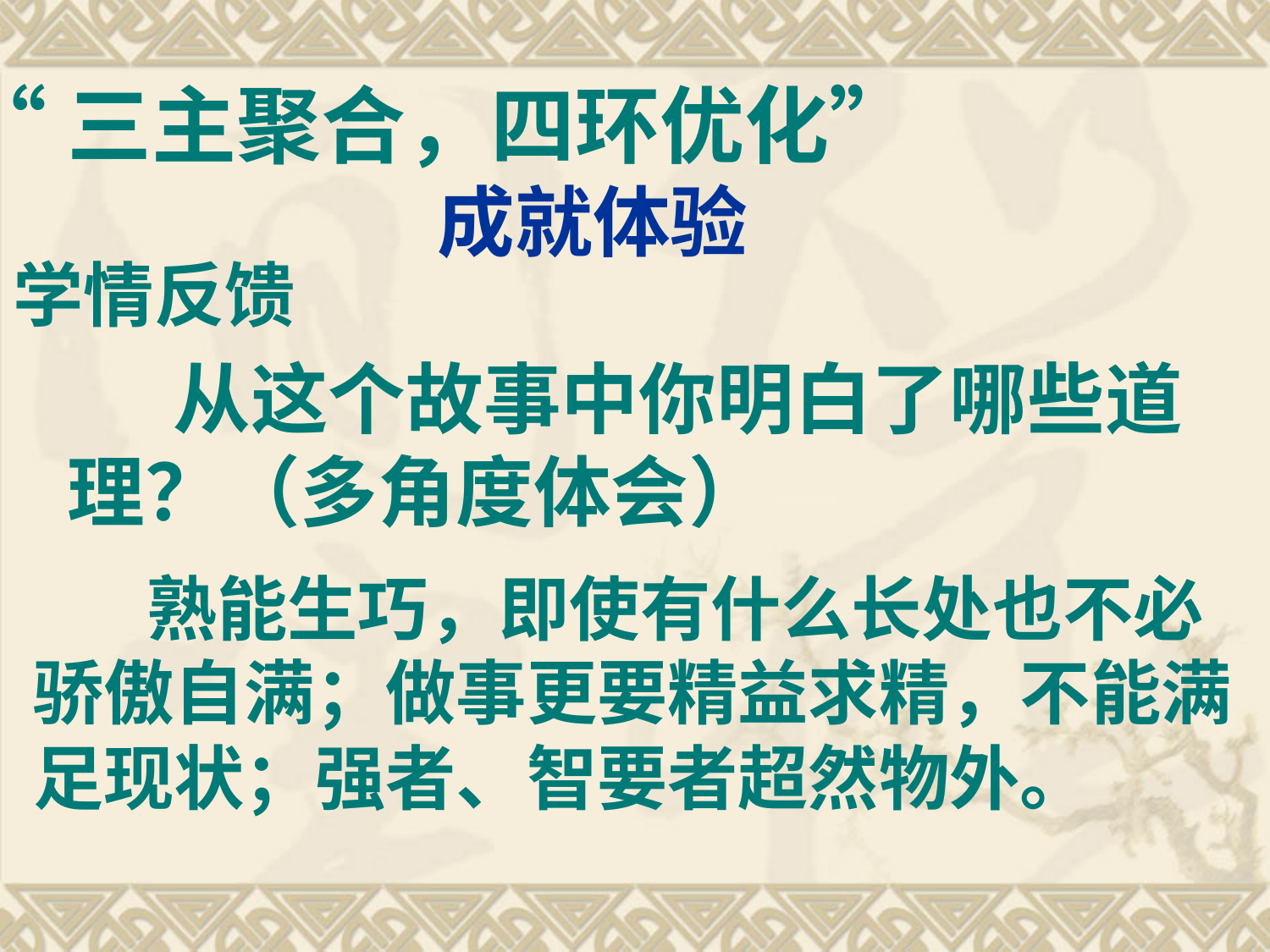

“三主聚合，四环优化”
成就体验
学情反馈
     从这个故事中你明白了哪些道理？（多角度体会）

      熟能生巧，即使有什么长处也不必
骄傲自满；做事更要精益求精，不能满足现状；强者、智要者超然物外。